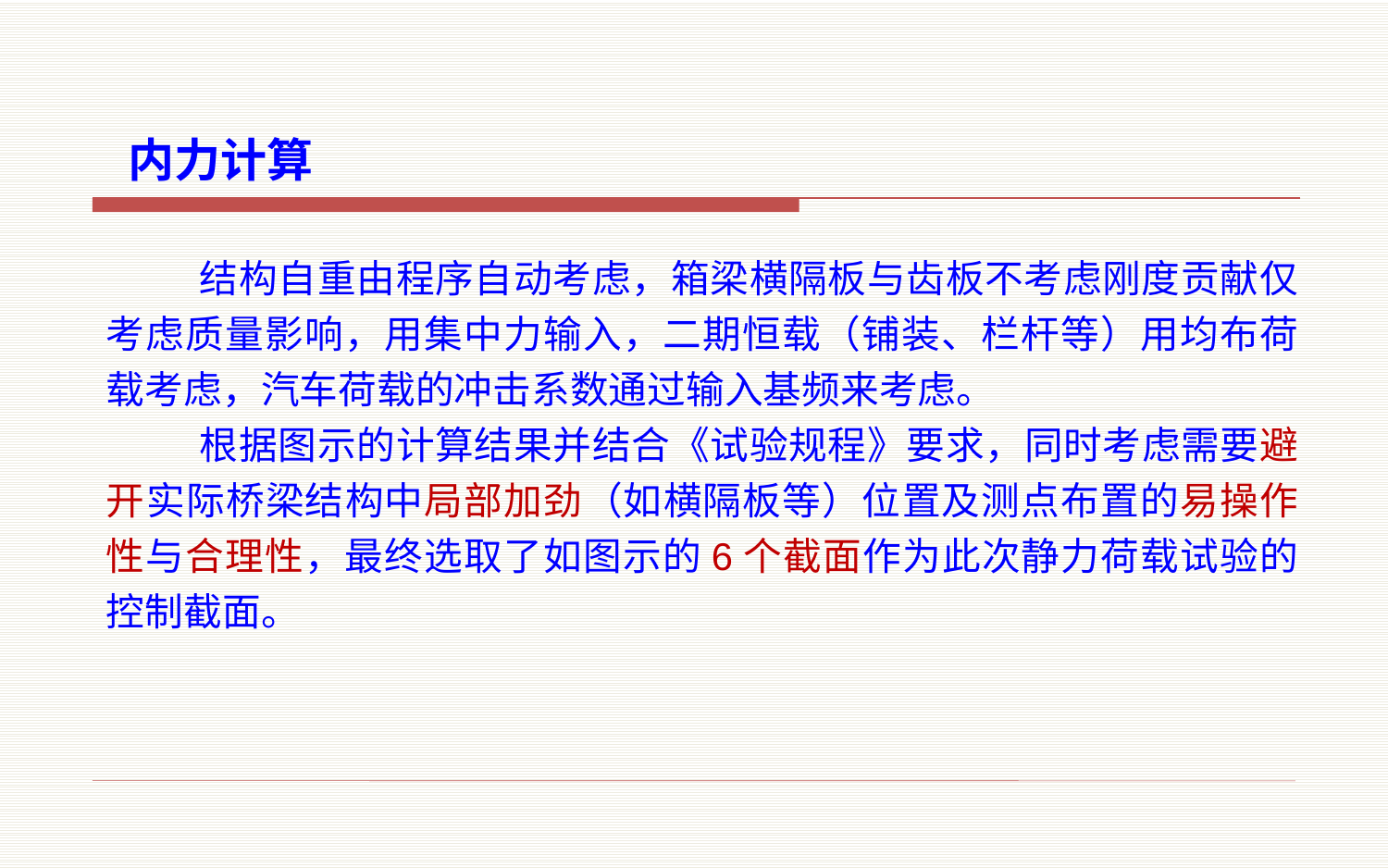

内力计算
结构自重由程序自动考虑，箱梁横隔板与齿板不考虑刚度贡献仅考虑质量影响，用集中力输入，二期恒载（铺装、栏杆等）用均布荷载考虑，汽车荷载的冲击系数通过输入基频来考虑。
根据图示的计算结果并结合《试验规程》要求，同时考虑需要避开实际桥梁结构中局部加劲（如横隔板等）位置及测点布置的易操作性与合理性，最终选取了如图示的6个截面作为此次静力荷载试验的控制截面。